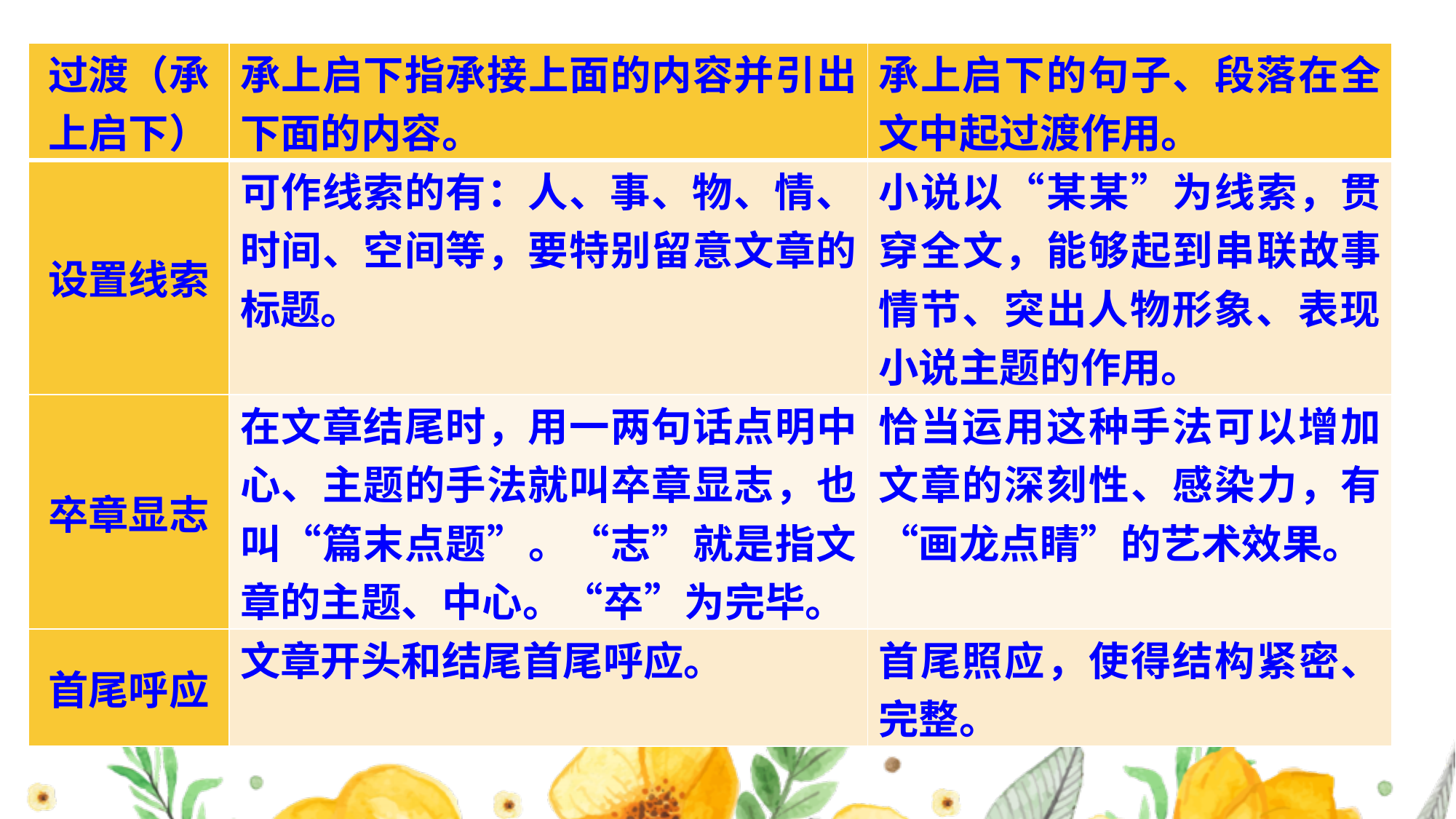

| 过渡（承上启下） | 承上启下指承接上面的内容并引出下面的内容。 | 承上启下的句子、段落在全文中起过渡作用。 |
| --- | --- | --- |
| 设置线索 | 可作线索的有：人、事、物、情、时间、空间等，要特别留意文章的标题。 | 小说以“某某”为线索，贯穿全文，能够起到串联故事情节、突出人物形象、表现小说主题的作用。 |
| 卒章显志 | 在文章结尾时，用一两句话点明中心、主题的手法就叫卒章显志，也叫“篇末点题”。“志”就是指文章的主题、中心。“卒”为完毕。 | 恰当运用这种手法可以增加文章的深刻性、感染力，有“画龙点睛”的艺术效果。 |
| 首尾呼应 | 文章开头和结尾首尾呼应。 | 首尾照应，使得结构紧密、完整。 |
#